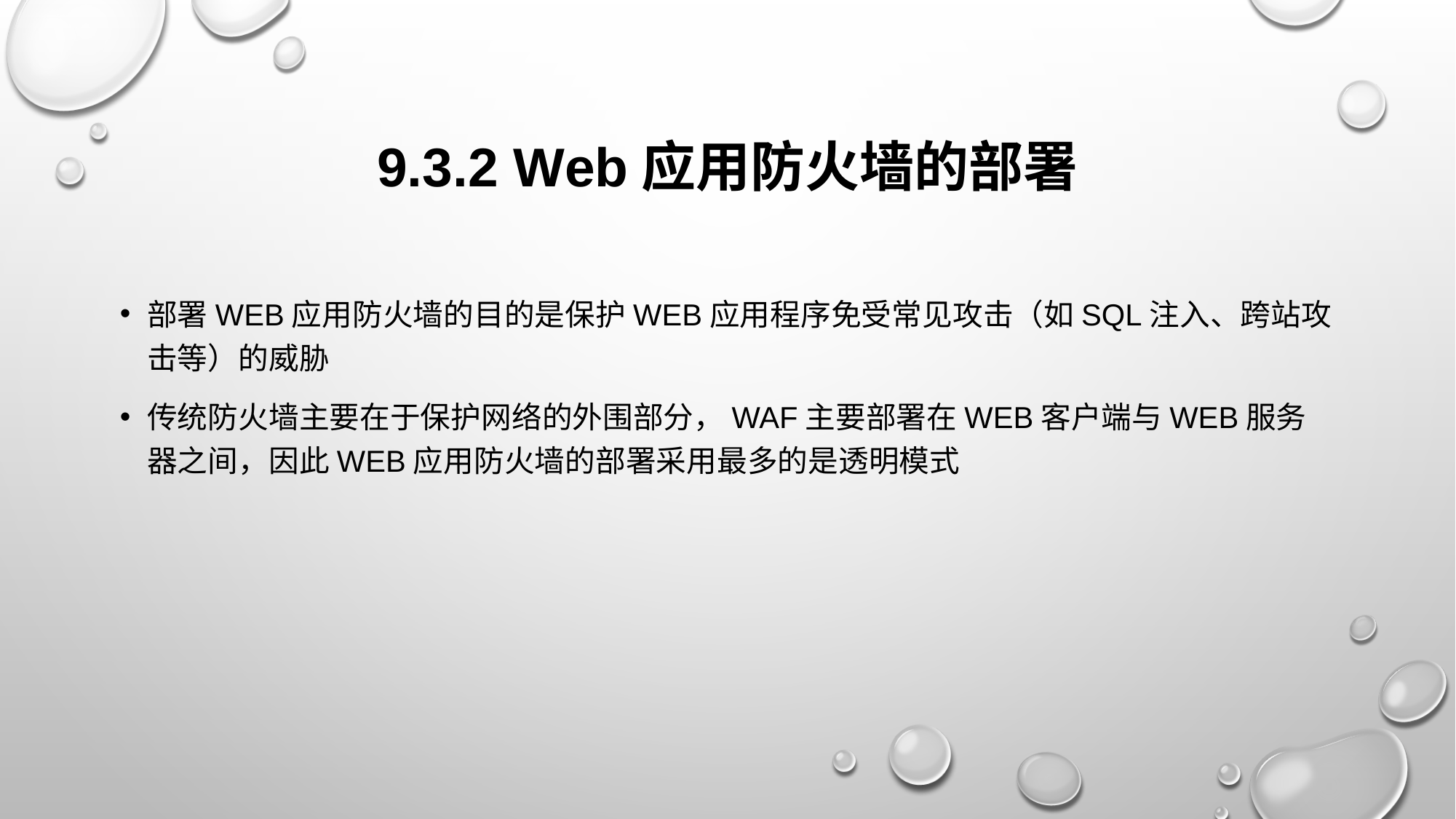

# 9.3.2 Web应用防火墙的部署
部署Web应用防火墙的目的是保护Web应用程序免受常见攻击（如SQL注入、跨站攻击等）的威胁
传统防火墙主要在于保护网络的外围部分，WAF主要部署在Web客户端与Web服务器之间，因此Web应用防火墙的部署采用最多的是透明模式